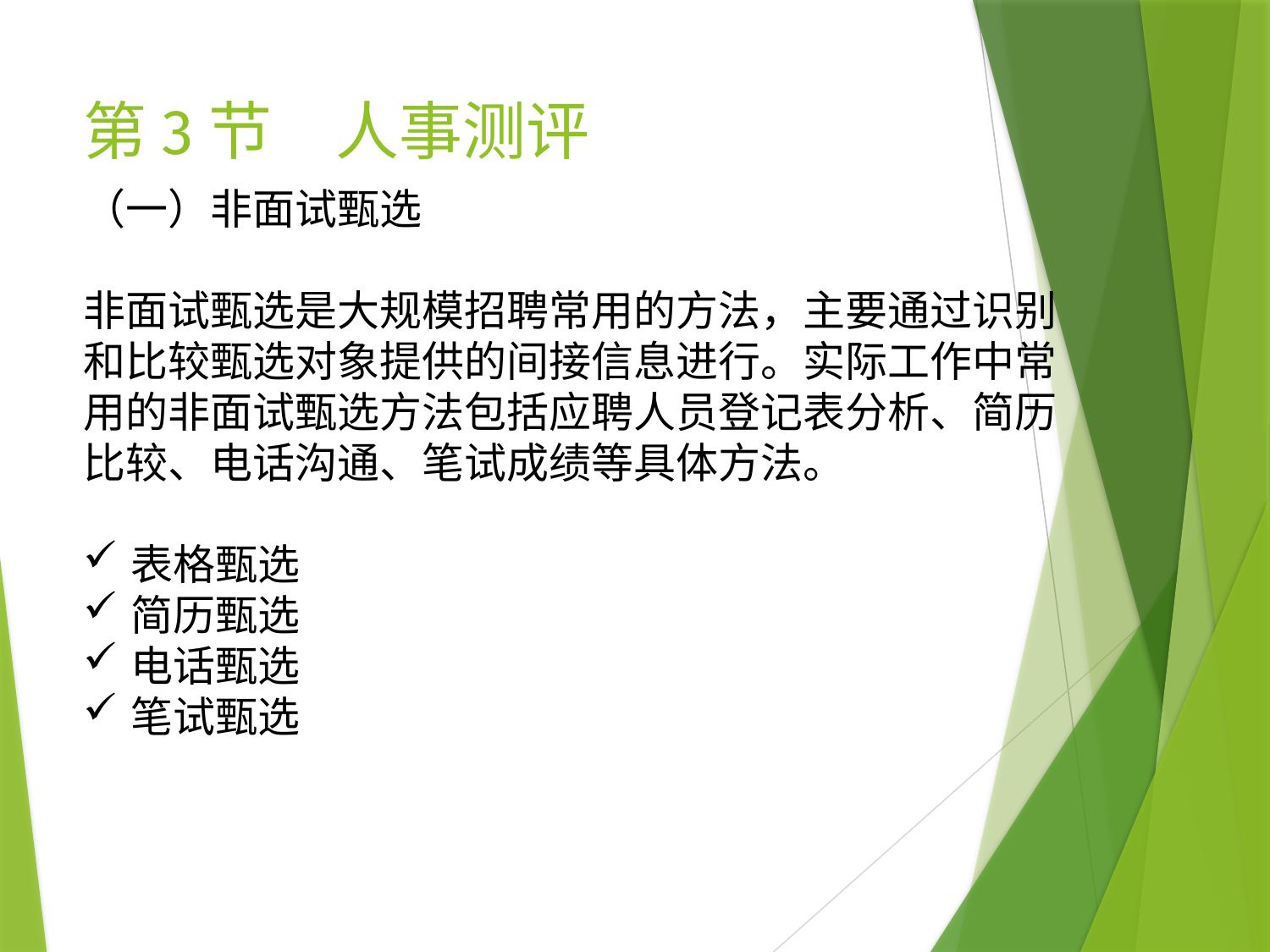

# 第3节　人事测评
（一）非面试甄选

非面试甄选是大规模招聘常用的方法，主要通过识别和比较甄选对象提供的间接信息进行。实际工作中常用的非面试甄选方法包括应聘人员登记表分析、简历比较、电话沟通、笔试成绩等具体方法。

表格甄选
简历甄选
电话甄选
笔试甄选